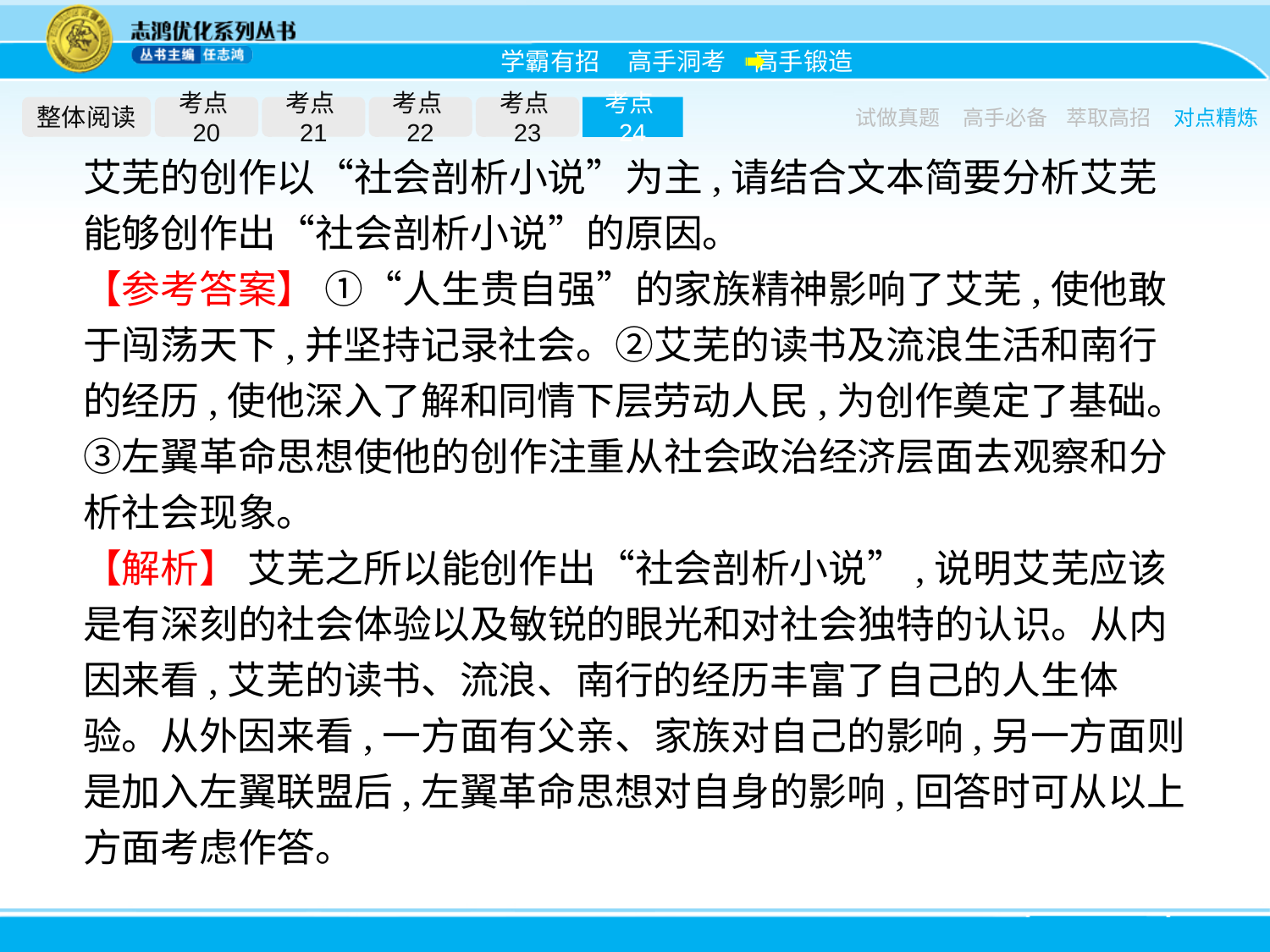

整体阅读
考点20
考点21
考点22
考点23
考点24
试做真题
高手必备
萃取高招
对点精炼
艾芜的创作以“社会剖析小说”为主,请结合文本简要分析艾芜能够创作出“社会剖析小说”的原因。
【参考答案】 ①“人生贵自强”的家族精神影响了艾芜,使他敢于闯荡天下,并坚持记录社会。②艾芜的读书及流浪生活和南行的经历,使他深入了解和同情下层劳动人民,为创作奠定了基础。③左翼革命思想使他的创作注重从社会政治经济层面去观察和分析社会现象。
【解析】 艾芜之所以能创作出“社会剖析小说”,说明艾芜应该是有深刻的社会体验以及敏锐的眼光和对社会独特的认识。从内因来看,艾芜的读书、流浪、南行的经历丰富了自己的人生体验。从外因来看,一方面有父亲、家族对自己的影响,另一方面则是加入左翼联盟后,左翼革命思想对自身的影响,回答时可从以上方面考虑作答。